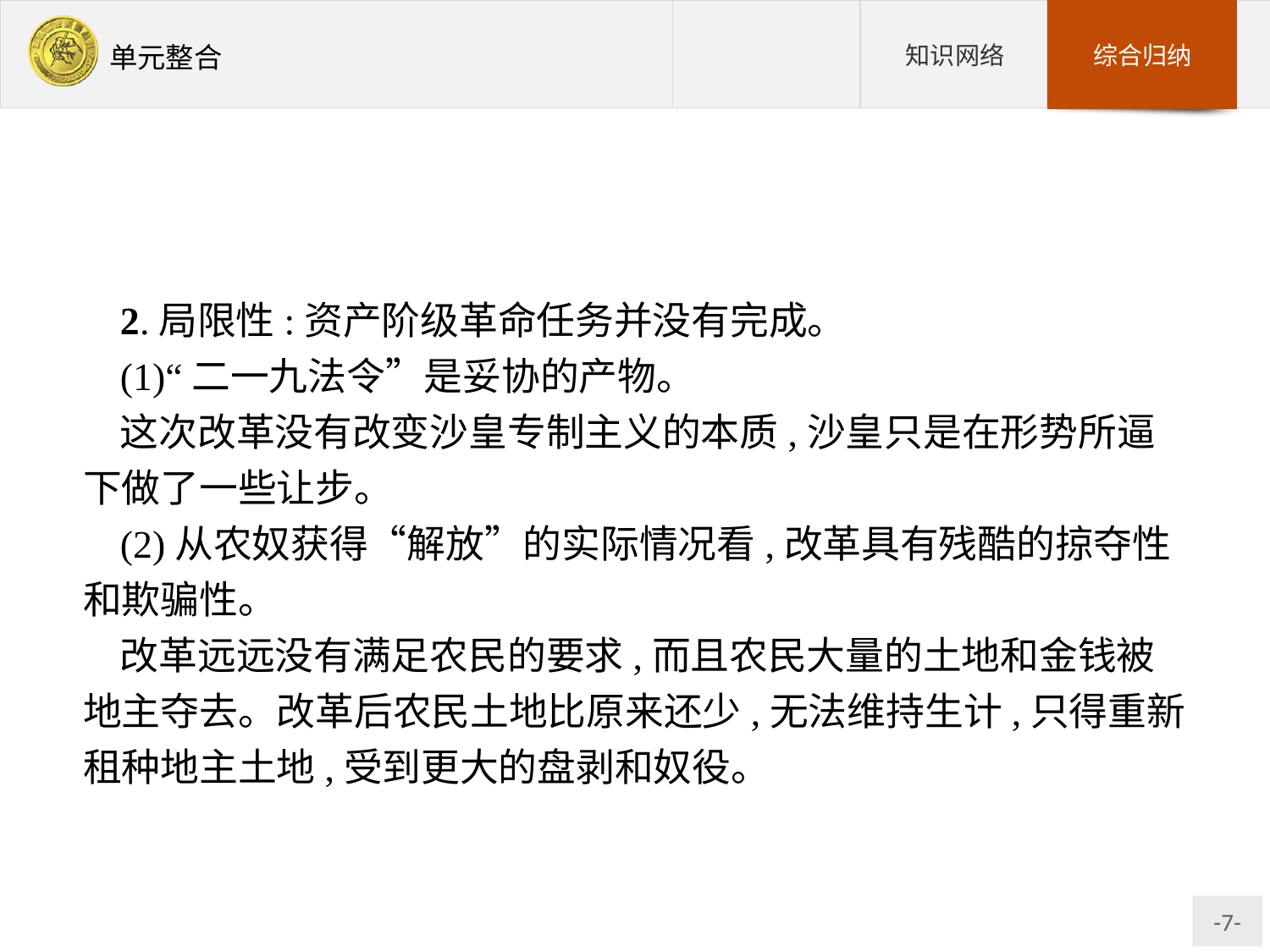

2.局限性:资产阶级革命任务并没有完成。
(1)“二一九法令”是妥协的产物。
这次改革没有改变沙皇专制主义的本质,沙皇只是在形势所逼下做了一些让步。
(2)从农奴获得“解放”的实际情况看,改革具有残酷的掠夺性和欺骗性。
改革远远没有满足农民的要求,而且农民大量的土地和金钱被地主夺去。改革后农民土地比原来还少,无法维持生计,只得重新租种地主土地,受到更大的盘剥和奴役。